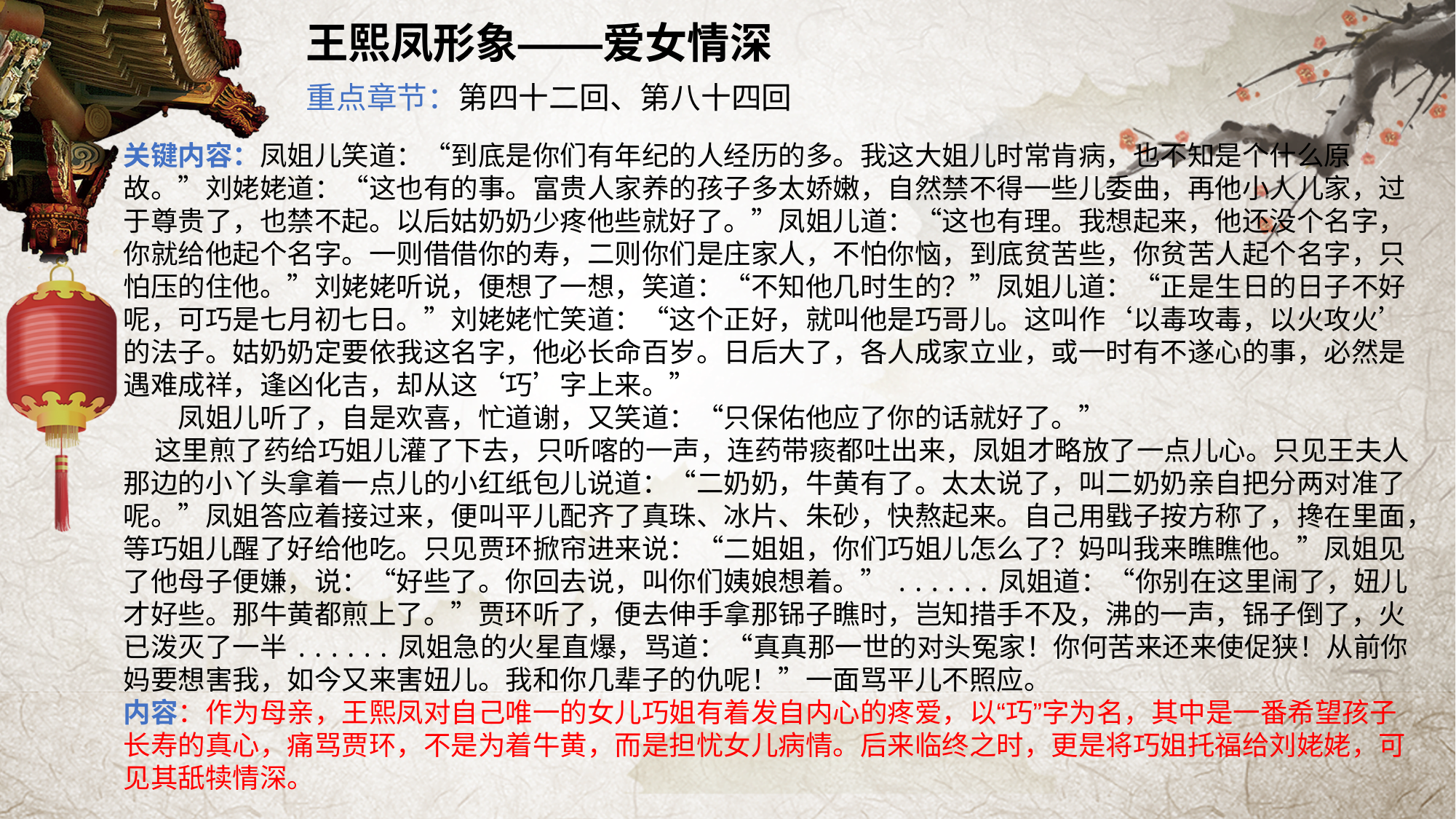

王熙凤形象——爱女情深
重点章节：第四十二回、第八十四回
关键内容：凤姐儿笑道：“到底是你们有年纪的人经历的多。我这大姐儿时常肯病，也不知是个什么原故。”刘姥姥道：“这也有的事。富贵人家养的孩子多太娇嫩，自然禁不得一些儿委曲，再他小人儿家，过于尊贵了，也禁不起。以后姑奶奶少疼他些就好了。”凤姐儿道：“这也有理。我想起来，他还没个名字，你就给他起个名字。一则借借你的寿，二则你们是庄家人，不怕你恼，到底贫苦些，你贫苦人起个名字，只怕压的住他。”刘姥姥听说，便想了一想，笑道：“不知他几时生的？”凤姐儿道：“正是生日的日子不好呢，可巧是七月初七日。”刘姥姥忙笑道：“这个正好，就叫他是巧哥儿。这叫作‘以毒攻毒，以火攻火’的法子。姑奶奶定要依我这名字，他必长命百岁。日后大了，各人成家立业，或一时有不遂心的事，必然是遇难成祥，逢凶化吉，却从这‘巧’字上来。”
　　凤姐儿听了，自是欢喜，忙道谢，又笑道：“只保佑他应了你的话就好了。”
    这里煎了药给巧姐儿灌了下去，只听喀的一声，连药带痰都吐出来，凤姐才略放了一点儿心。只见王夫人那边的小丫头拿着一点儿的小红纸包儿说道：“二奶奶，牛黄有了。太太说了，叫二奶奶亲自把分两对准了呢。”凤姐答应着接过来，便叫平儿配齐了真珠、冰片、朱砂，快熬起来。自己用戥子按方称了，搀在里面，等巧姐儿醒了好给他吃。只见贾环掀帘进来说：“二姐姐，你们巧姐儿怎么了？妈叫我来瞧瞧他。”凤姐见了他母子便嫌，说：“好些了。你回去说，叫你们姨娘想着。”......凤姐道：“你别在这里闹了，妞儿才好些。那牛黄都煎上了。”贾环听了，便去伸手拿那铞子瞧时，岂知措手不及，沸的一声，铞子倒了，火已泼灭了一半......凤姐急的火星直爆，骂道：“真真那一世的对头冤家！你何苦来还来使促狭！从前你妈要想害我，如今又来害妞儿。我和你几辈子的仇呢！”一面骂平儿不照应。
内容：作为母亲，王熙凤对自己唯一的女儿巧姐有着发自内心的疼爱，以“巧”字为名，其中是一番希望孩子长寿的真心，痛骂贾环，不是为着牛黄，而是担忧女儿病情。后来临终之时，更是将巧姐托福给刘姥姥，可见其舐犊情深。